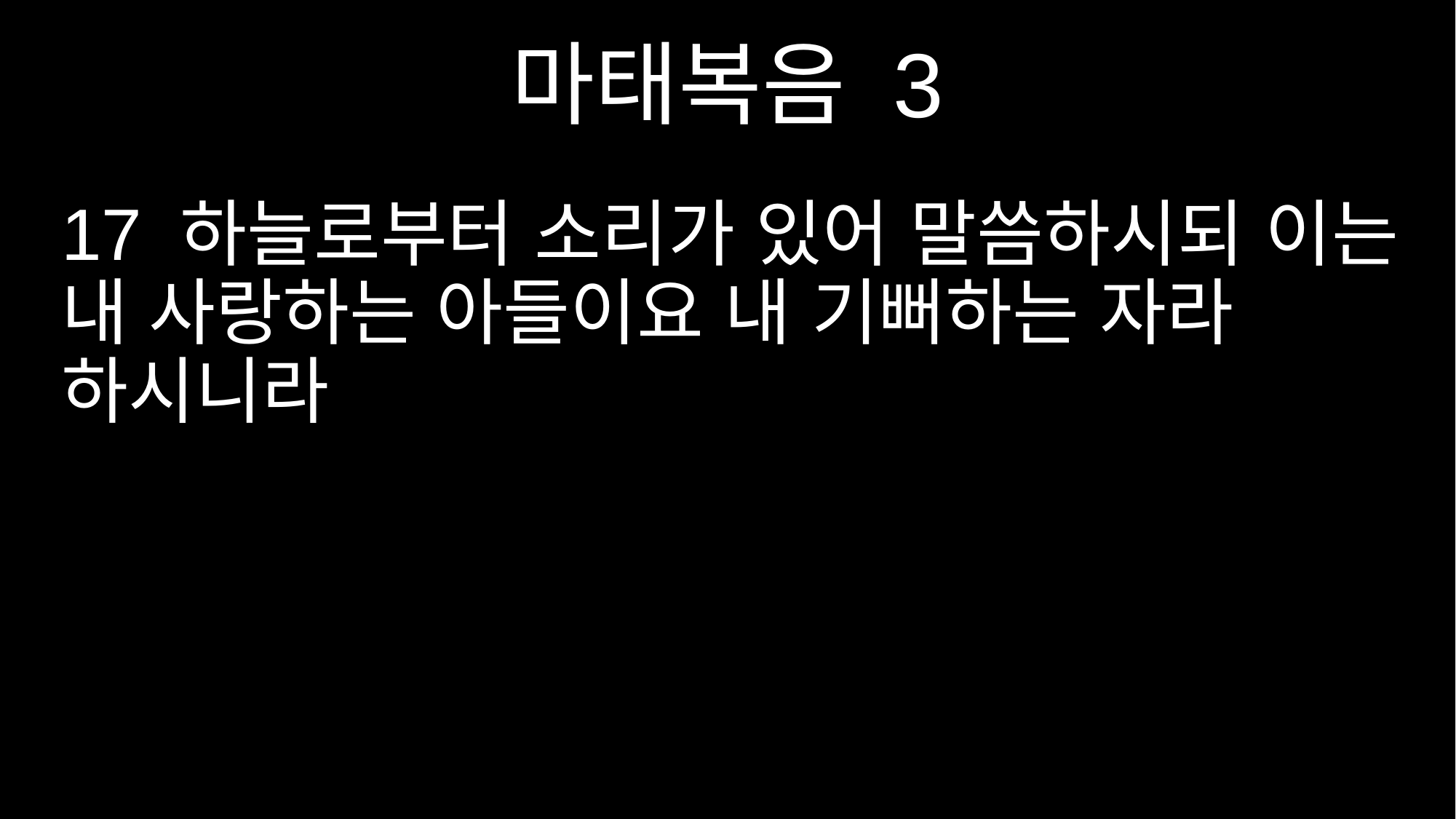

마태복음 3
17 하늘로부터 소리가 있어 말씀하시되 이는 내 사랑하는 아들이요 내 기뻐하는 자라 하시니라